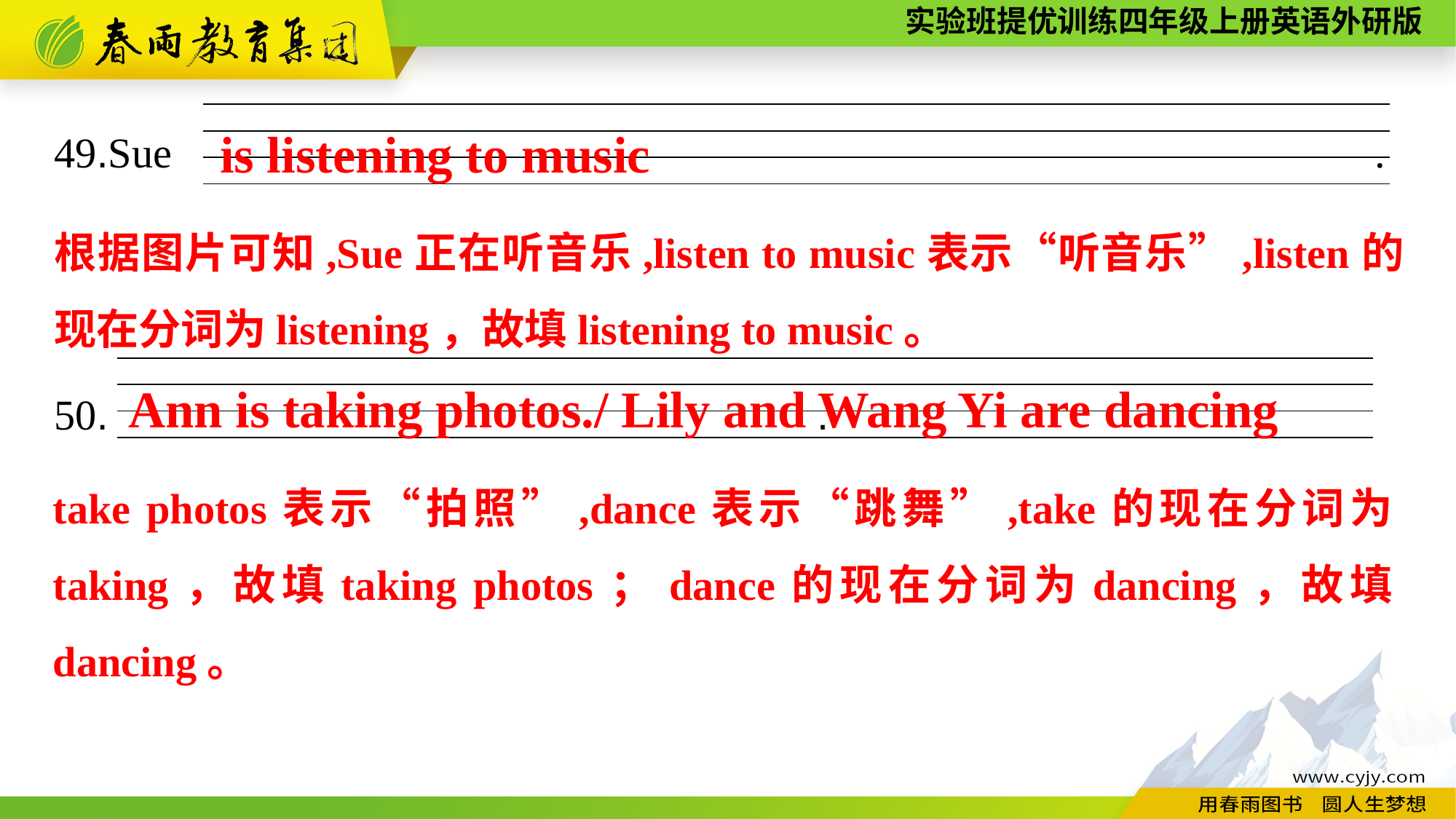

is listening to music
49.Sue                                                                                                                  .

50.                                                            .
|  |
| --- |
|  |
|  |
根据图片可知,Sue正在听音乐,listen to music表示“听音乐”,listen的现在分词为listening，故填listening to music。
Ann is taking photos./ Lily and Wang Yi are dancing
|  |
| --- |
|  |
|  |
take photos表示“拍照”,dance表示“跳舞”,take的现在分词为taking，故填taking photos；dance的现在分词为dancing，故填dancing。